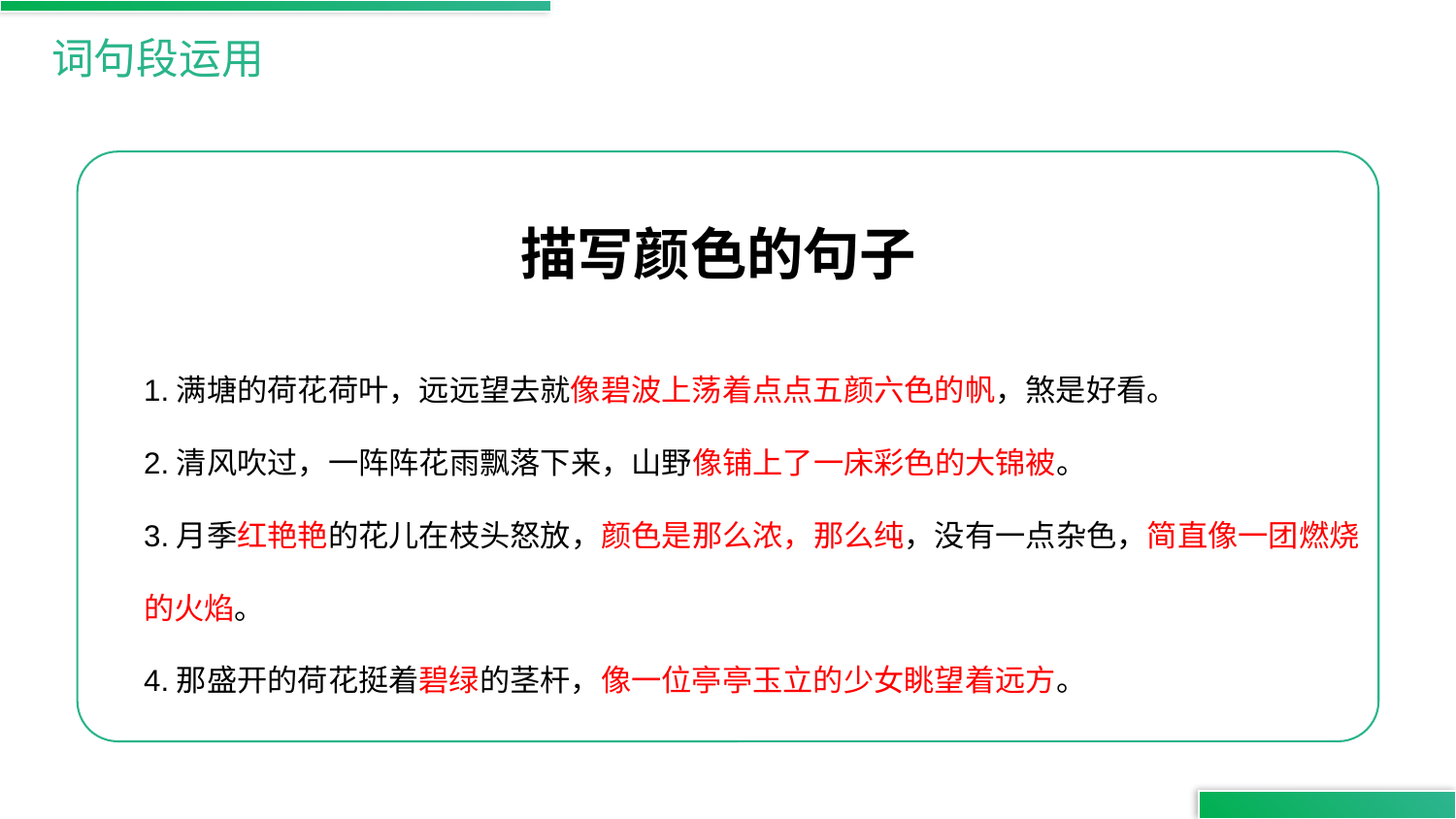

词句段运用
描写颜色的句子
1.满塘的荷花荷叶，远远望去就像碧波上荡着点点五颜六色的帆，煞是好看。
2.清风吹过，一阵阵花雨飘落下来，山野像铺上了一床彩色的大锦被。
3.月季红艳艳的花儿在枝头怒放，颜色是那么浓，那么纯，没有一点杂色，简直像一团燃烧的火焰。
4.那盛开的荷花挺着碧绿的茎杆，像一位亭亭玉立的少女眺望着远方。